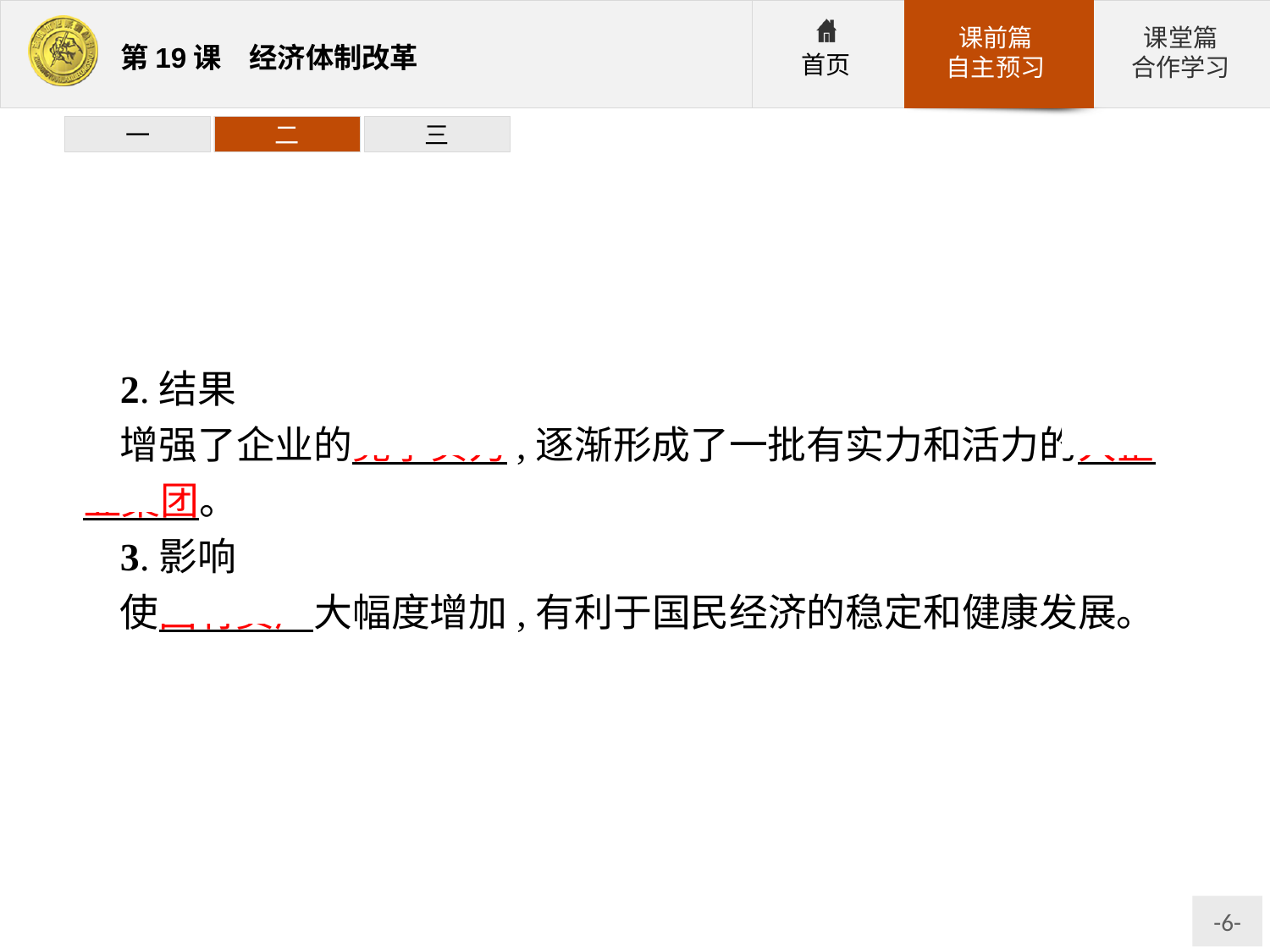

一
二
三
2.结果
增强了企业的竞争实力,逐渐形成了一批有实力和活力的大企业集团。
3.影响
使国有资产大幅度增加,有利于国民经济的稳定和健康发展。